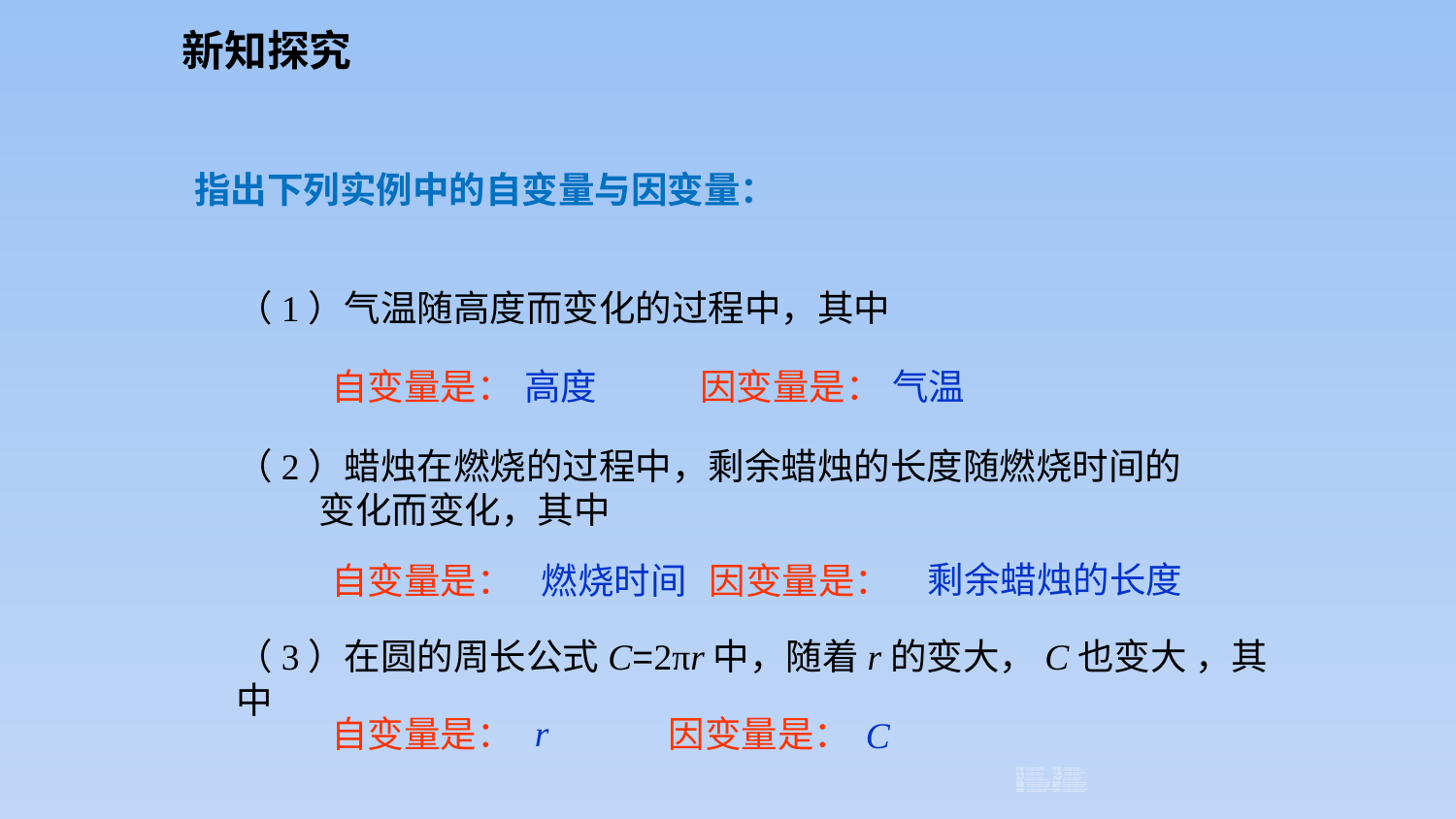

新知探究
指出下列实例中的自变量与因变量：
（1）气温随高度而变化的过程中，其中
自变量是：
高度
因变量是：
气温
（2）蜡烛在燃烧的过程中，剩余蜡烛的长度随燃烧时间的
         变化而变化，其中
剩余蜡烛的长度
自变量是：
燃烧时间
因变量是：

（3）在圆的周长公式C=2πr中，随着r的变大，C也变大 ，其中
r
自变量是：
因变量是：
C